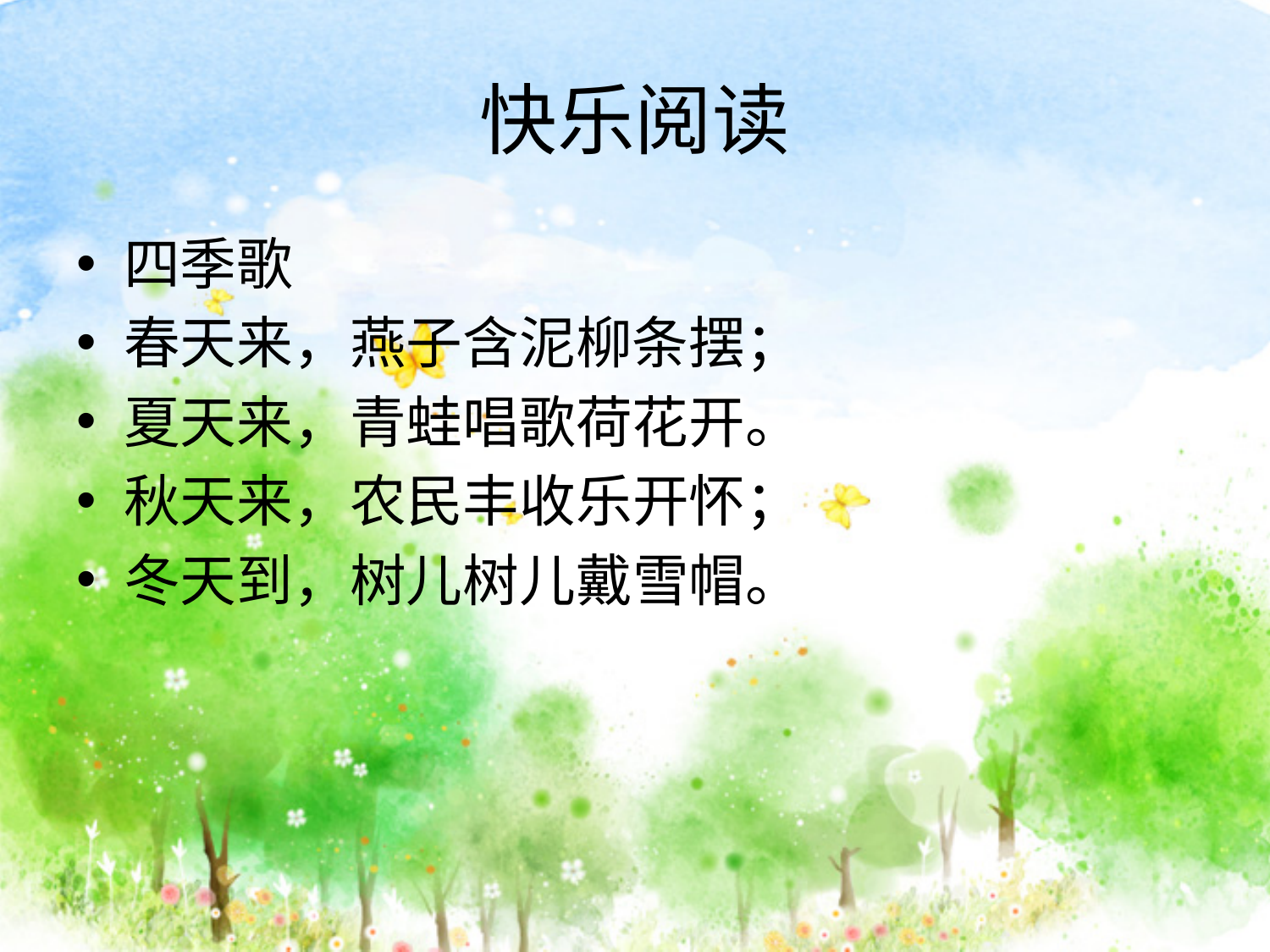

# 快乐阅读
四季歌
春天来，燕子含泥柳条摆；
夏天来，青蛙唱歌荷花开。
秋天来，农民丰收乐开怀；
冬天到，树儿树儿戴雪帽。